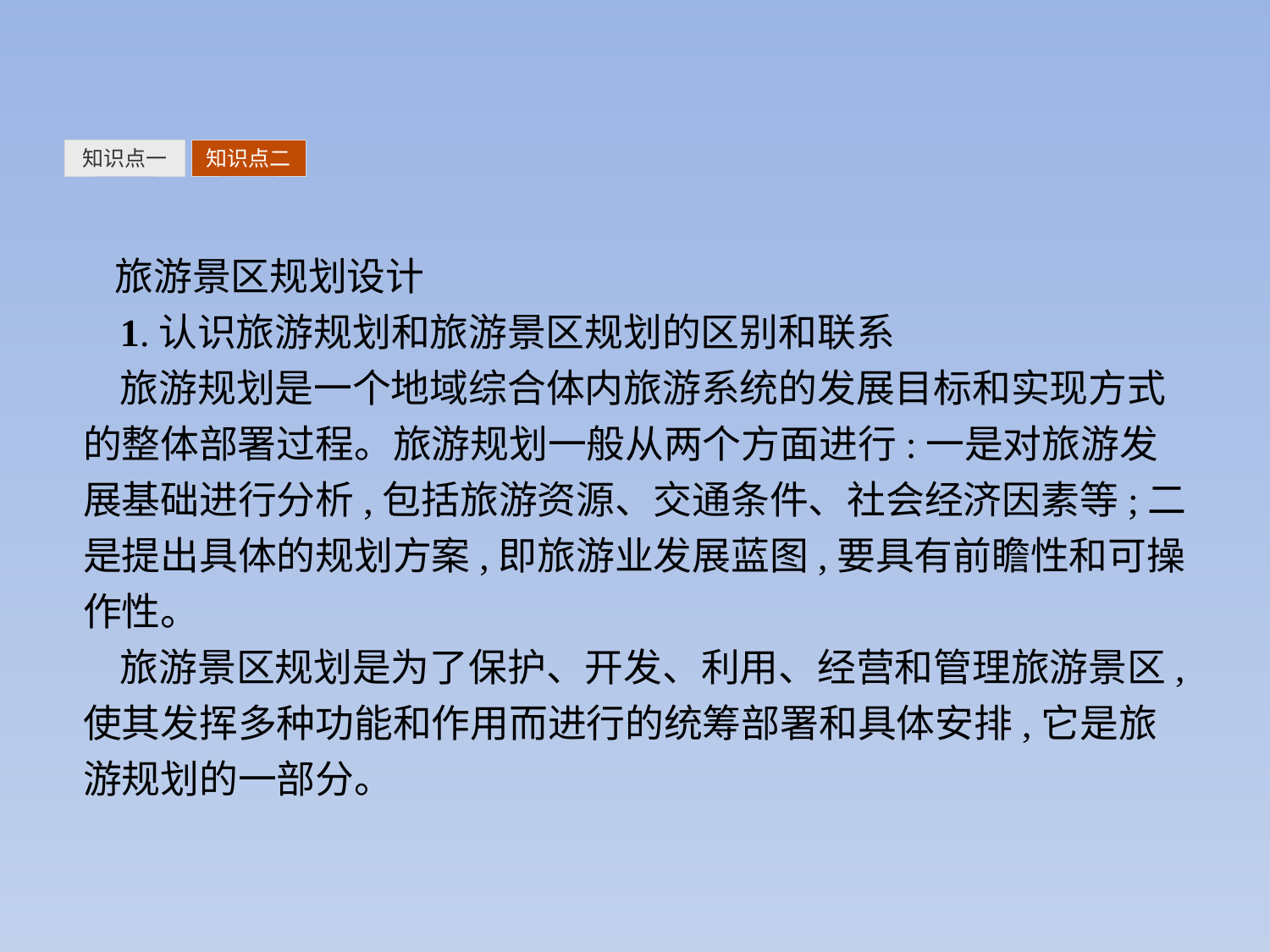

知识点一
知识点二
旅游景区规划设计
1.认识旅游规划和旅游景区规划的区别和联系
旅游规划是一个地域综合体内旅游系统的发展目标和实现方式的整体部署过程。旅游规划一般从两个方面进行:一是对旅游发展基础进行分析,包括旅游资源、交通条件、社会经济因素等;二是提出具体的规划方案,即旅游业发展蓝图,要具有前瞻性和可操作性。
旅游景区规划是为了保护、开发、利用、经营和管理旅游景区,使其发挥多种功能和作用而进行的统筹部署和具体安排,它是旅游规划的一部分。